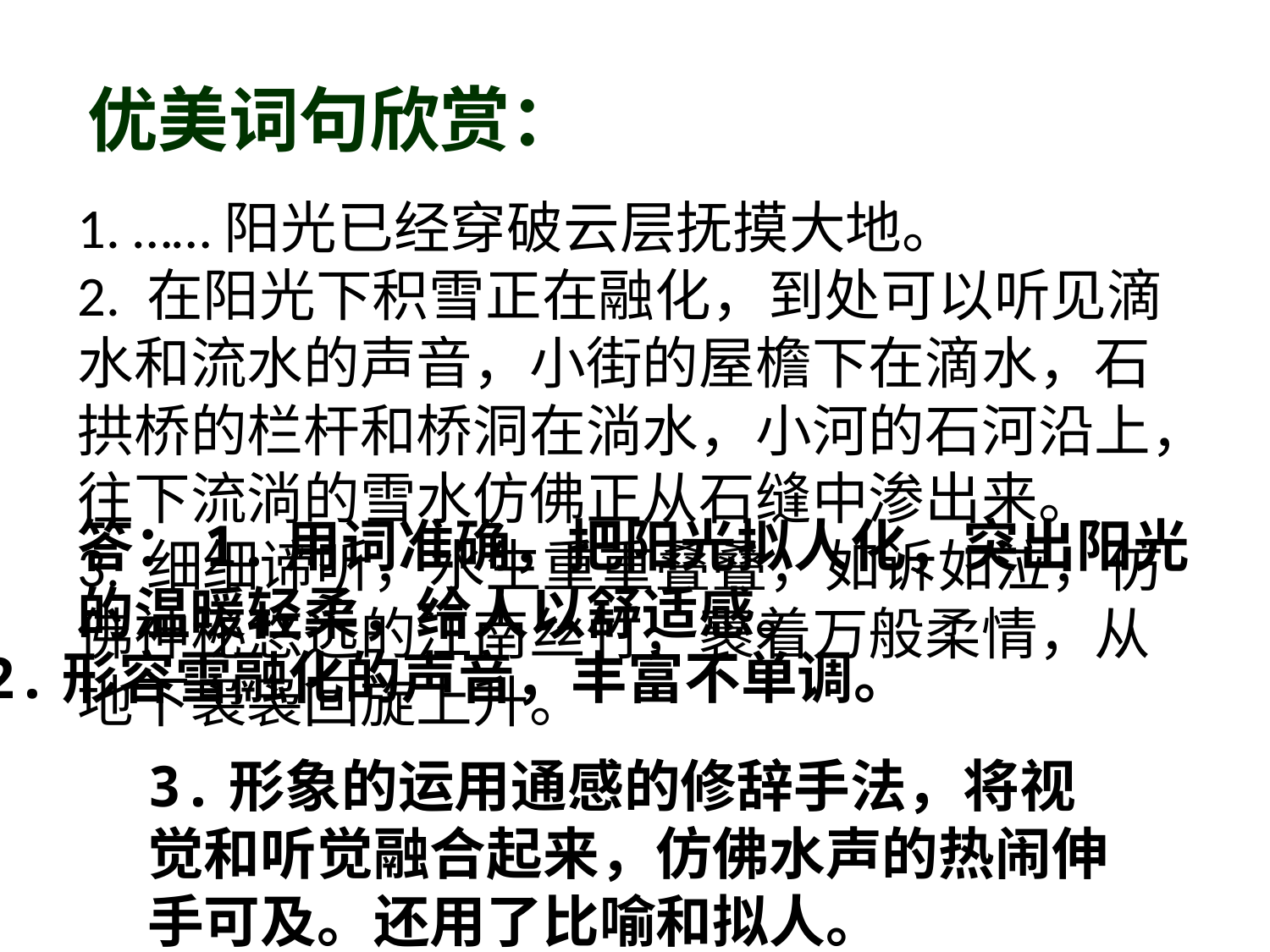

# 优美词句欣赏：
1. ……阳光已经穿破云层抚摸大地。
2. 在阳光下积雪正在融化，到处可以听见滴水和流水的声音，小街的屋檐下在滴水，石拱桥的栏杆和桥洞在淌水，小河的石河沿上，往下流淌的雪水仿佛正从石缝中渗出来。
3. 细细谛听，水生重重叠叠，如诉如泣，仿佛神秘悠远的江南丝竹，裹着万般柔情，从地下袅袅回旋上升。
答：1.用词准确，把阳光拟人化，突出阳光的温暖轻柔，给人以舒适感。
2.形容雪融化的声音，丰富不单调。
3.形象的运用通感的修辞手法，将视觉和听觉融合起来，仿佛水声的热闹伸手可及。还用了比喻和拟人。